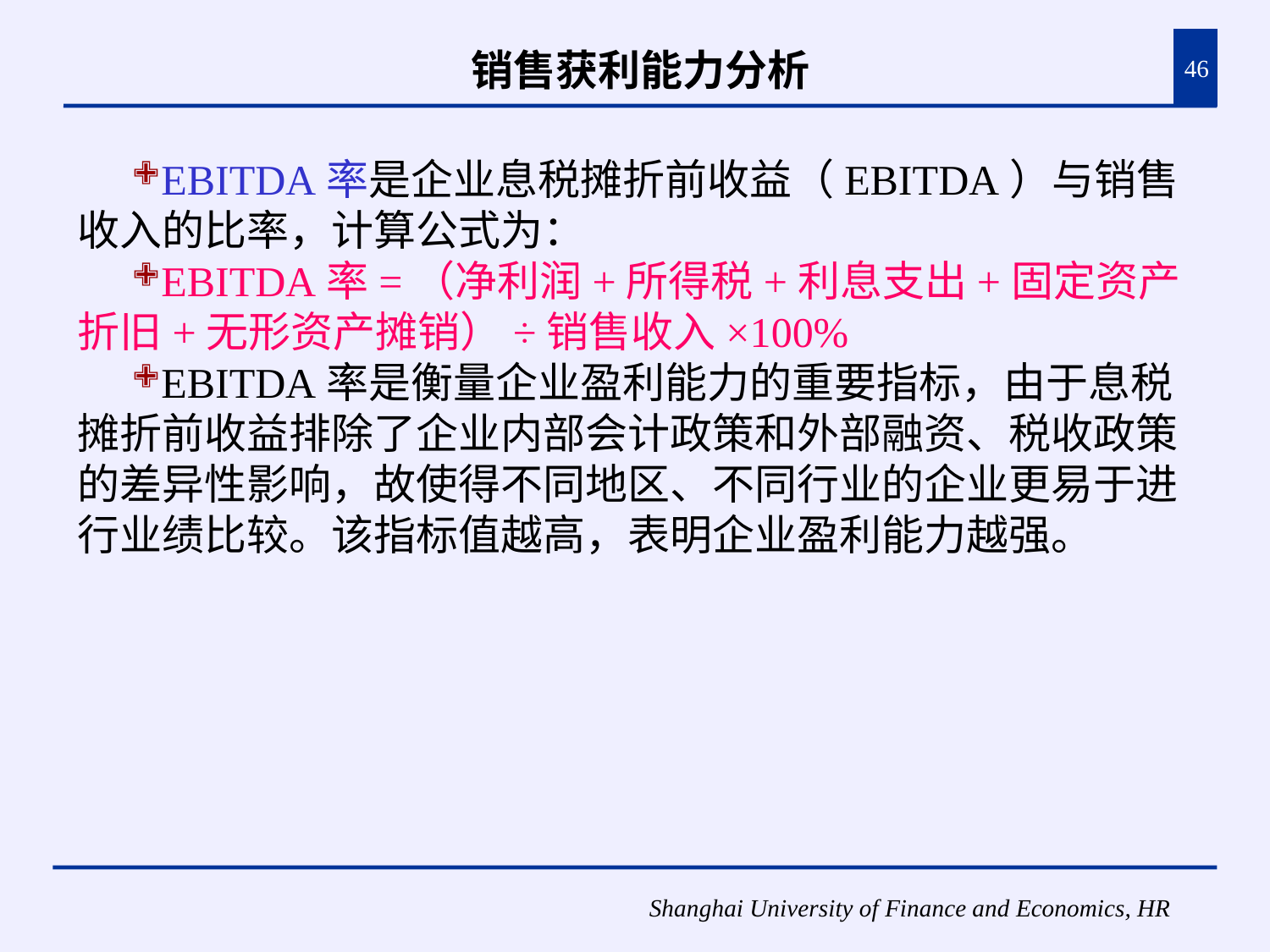

# 销售获利能力分析
46
EBITDA率是企业息税摊折前收益（EBITDA）与销售收入的比率，计算公式为：
EBITDA率=（净利润+所得税+利息支出+固定资产折旧+无形资产摊销）÷销售收入×100%
EBITDA率是衡量企业盈利能力的重要指标，由于息税摊折前收益排除了企业内部会计政策和外部融资、税收政策的差异性影响，故使得不同地区、不同行业的企业更易于进行业绩比较。该指标值越高，表明企业盈利能力越强。